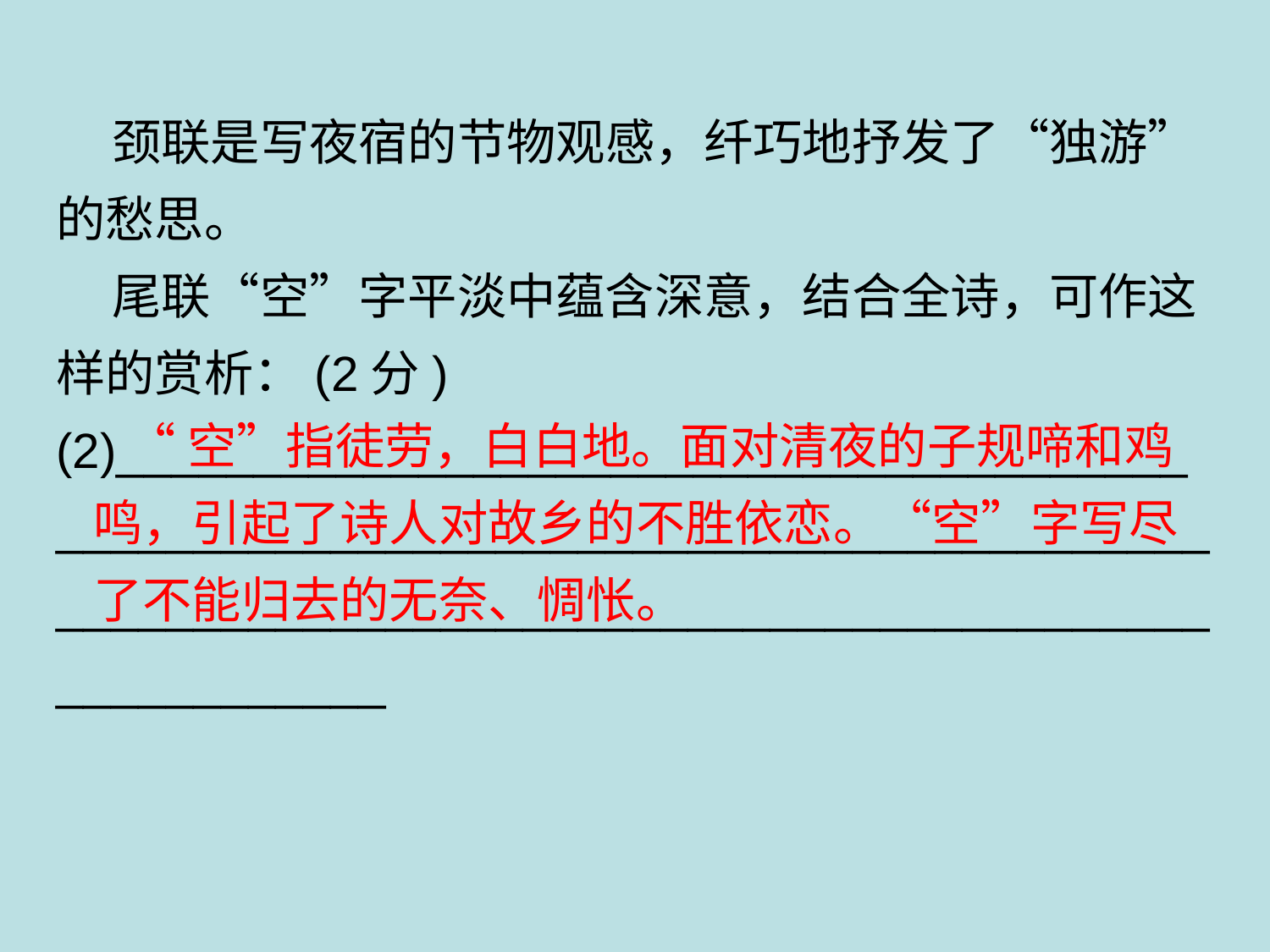

颈联是写夜宿的节物观感，纤巧地抒发了“独游”的愁思。
    尾联“空”字平淡中蕴含深意，结合全诗，可作这样的赏析：(2分)
(2)_______________________________________________________________________________________________________________________________________
   “空”指徒劳，白白地。面对清夜的子规啼和鸡鸣，引起了诗人对故乡的不胜依恋。“空”字写尽了不能归去的无奈、惆怅。